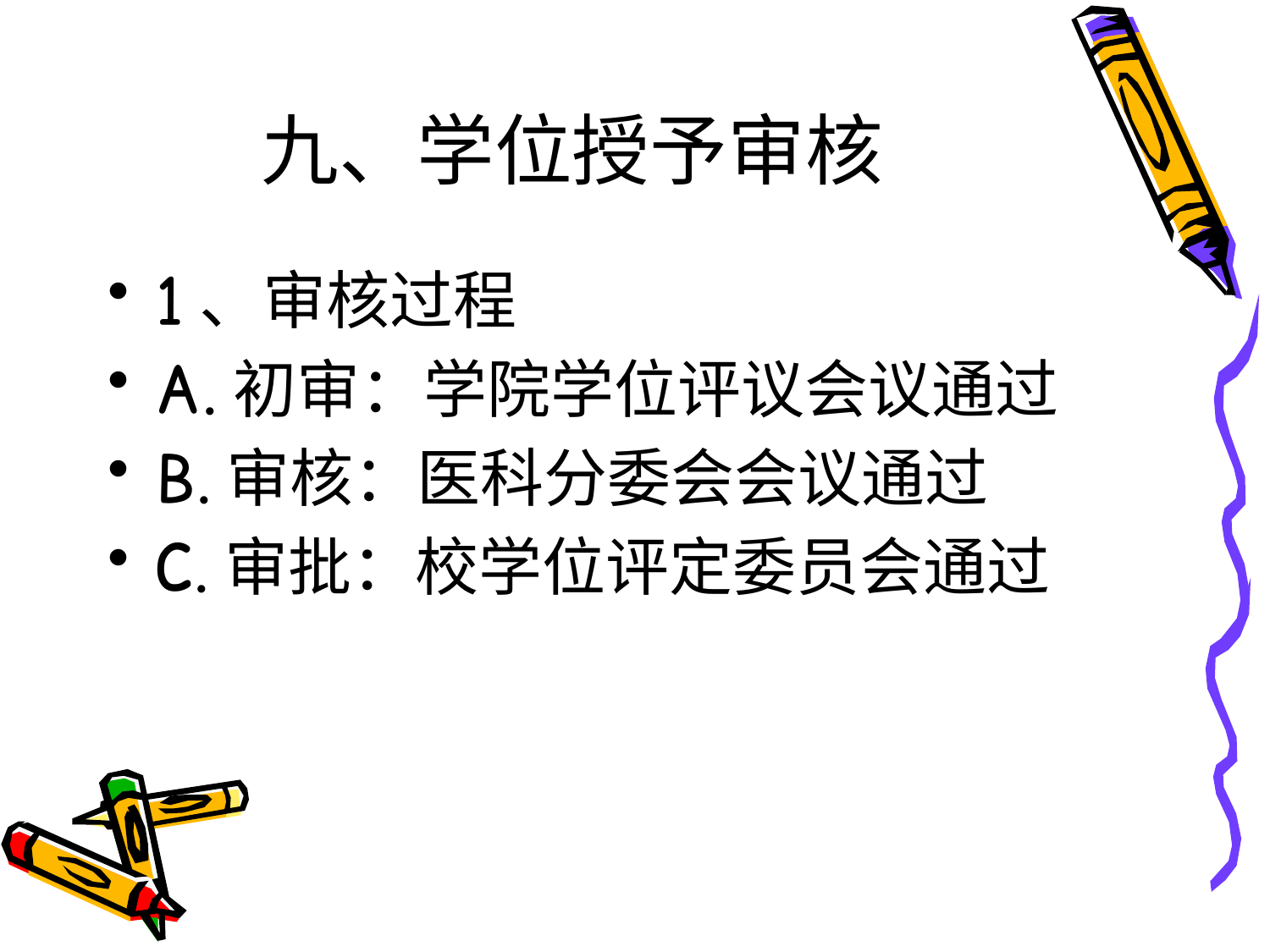

# 九、学位授予审核
1、审核过程
A.初审：学院学位评议会议通过
B.审核：医科分委会会议通过
C.审批：校学位评定委员会通过